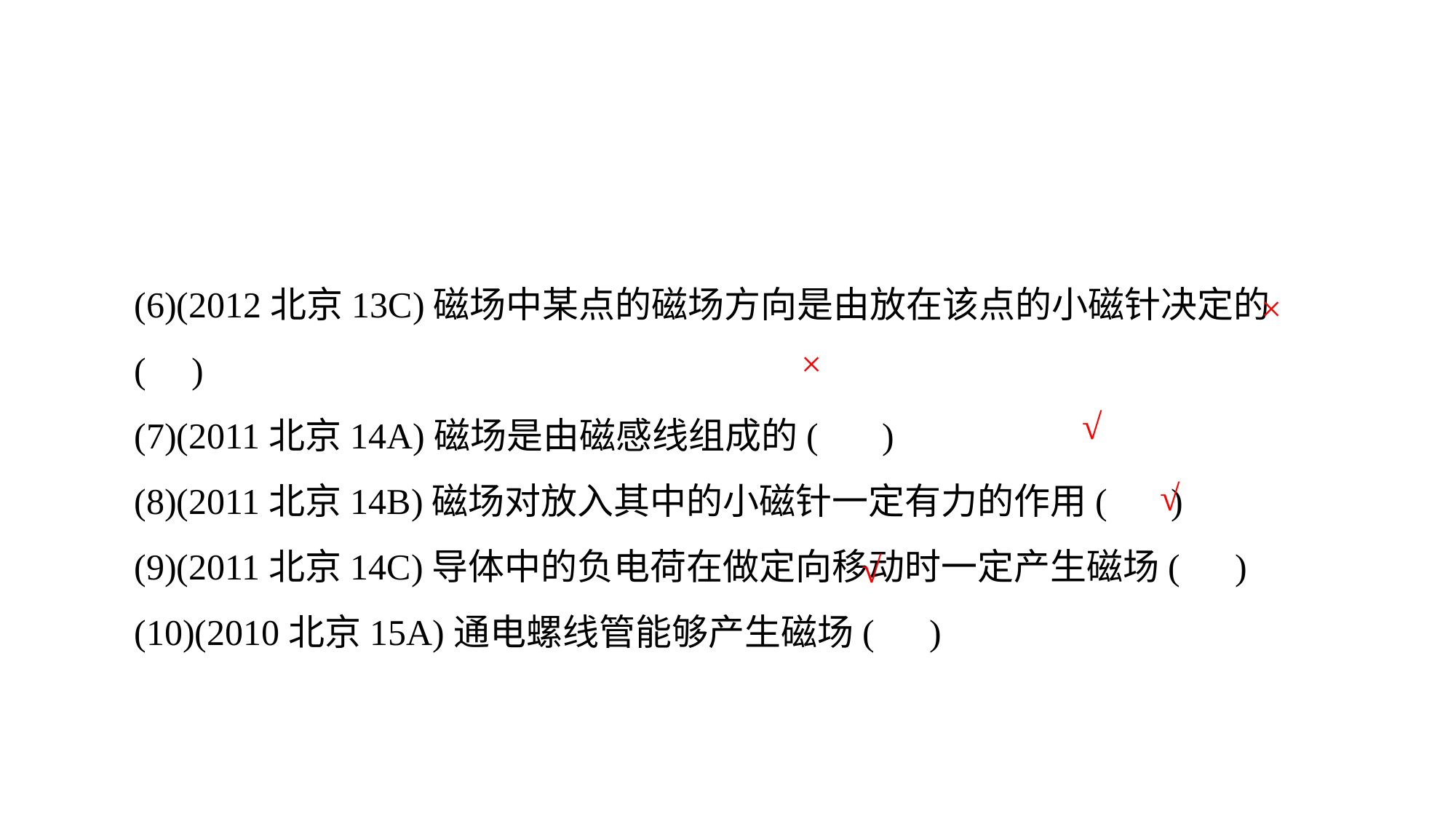

(6)(2012北京13C)磁场中某点的磁场方向是由放在该点的小磁针决定的(     )
(7)(2011北京14A)磁场是由磁感线组成的(       )
(8)(2011北京14B)磁场对放入其中的小磁针一定有力的作用(       )
(9)(2011北京14C)导体中的负电荷在做定向移动时一定产生磁场(      )
(10)(2010北京15A)通电螺线管能够产生磁场(      )
×
×
√
√
√